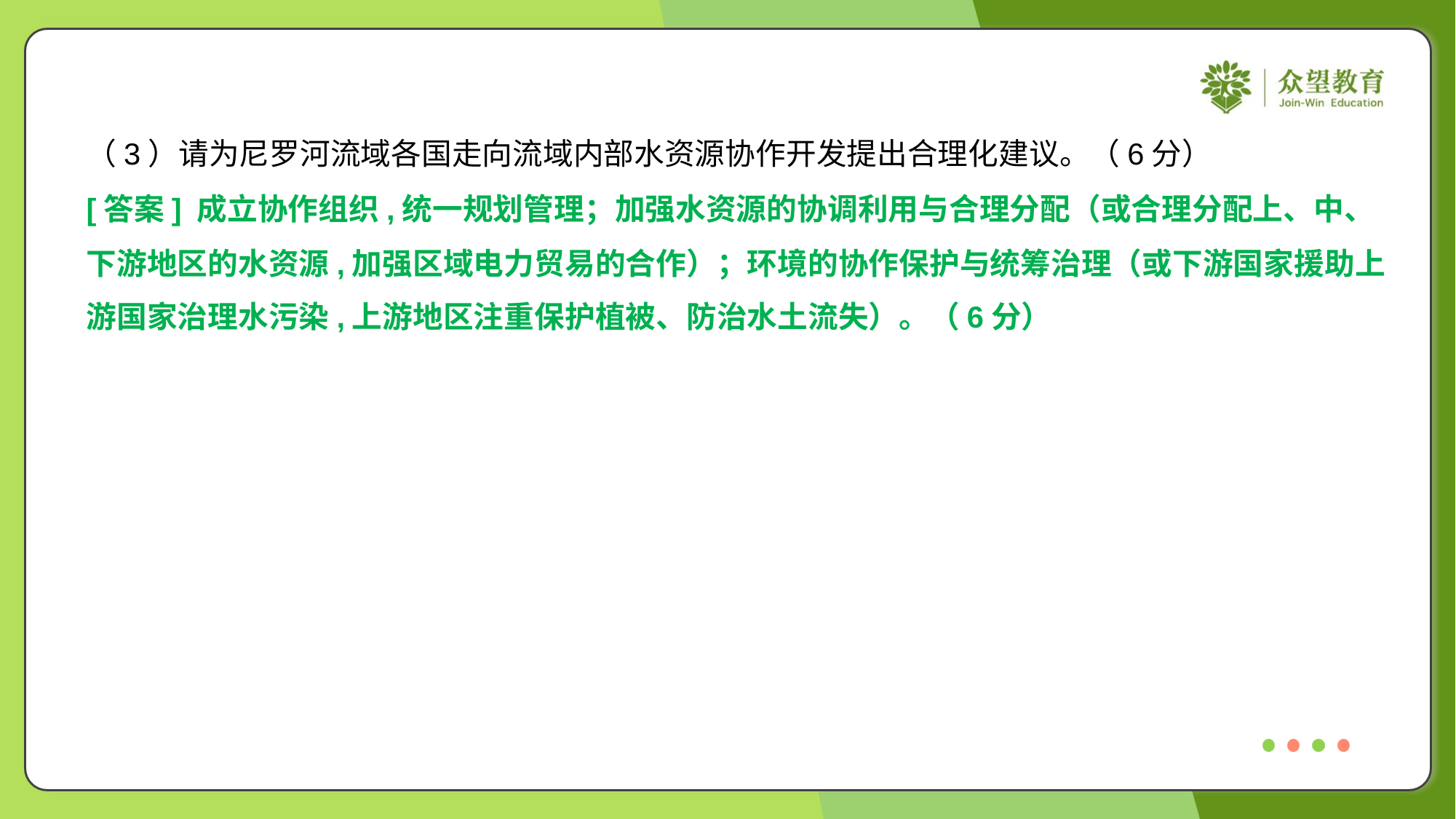

（3）请为尼罗河流域各国走向流域内部水资源协作开发提出合理化建议。（6分）
[答案] 成立协作组织,统一规划管理；加强水资源的协调利用与合理分配（或合理分配上、中、
下游地区的水资源,加强区域电力贸易的合作）；环境的协作保护与统筹治理（或下游国家援助上
游国家治理水污染,上游地区注重保护植被、防治水土流失）。（6分）